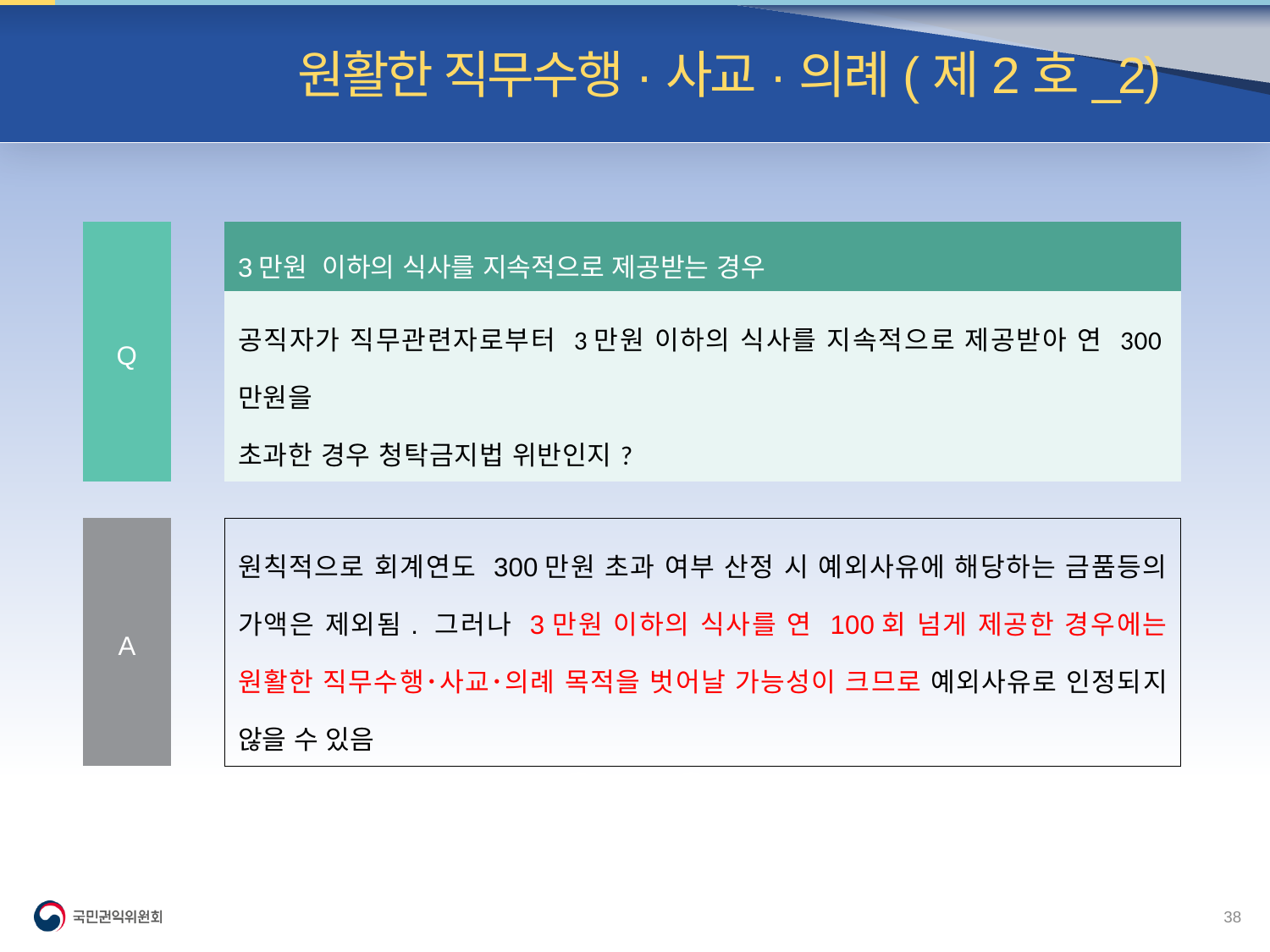

빈발 질의| 원활한 직무수행·사교·의례(제2호_2)

| Q |  | 3만원 이하의 식사를 지속적으로 제공받는 경우 |
| --- | --- | --- |
|  |  | 공직자가 직무관련자로부터 3만원 이하의 식사를 지속적으로 제공받아 연 300만원을 초과한 경우 청탁금지법 위반인지? |
|  |  |  |
| A |  | 원칙적으로 회계연도 300만원 초과 여부 산정 시 예외사유에 해당하는 금품등의 가액은 제외됨. 그러나 3만원 이하의 식사를 연 100회 넘게 제공한 경우에는 원활한 직무수행･사교･의례 목적을 벗어날 가능성이 크므로 예외사유로 인정되지 않을 수 있음 |

38